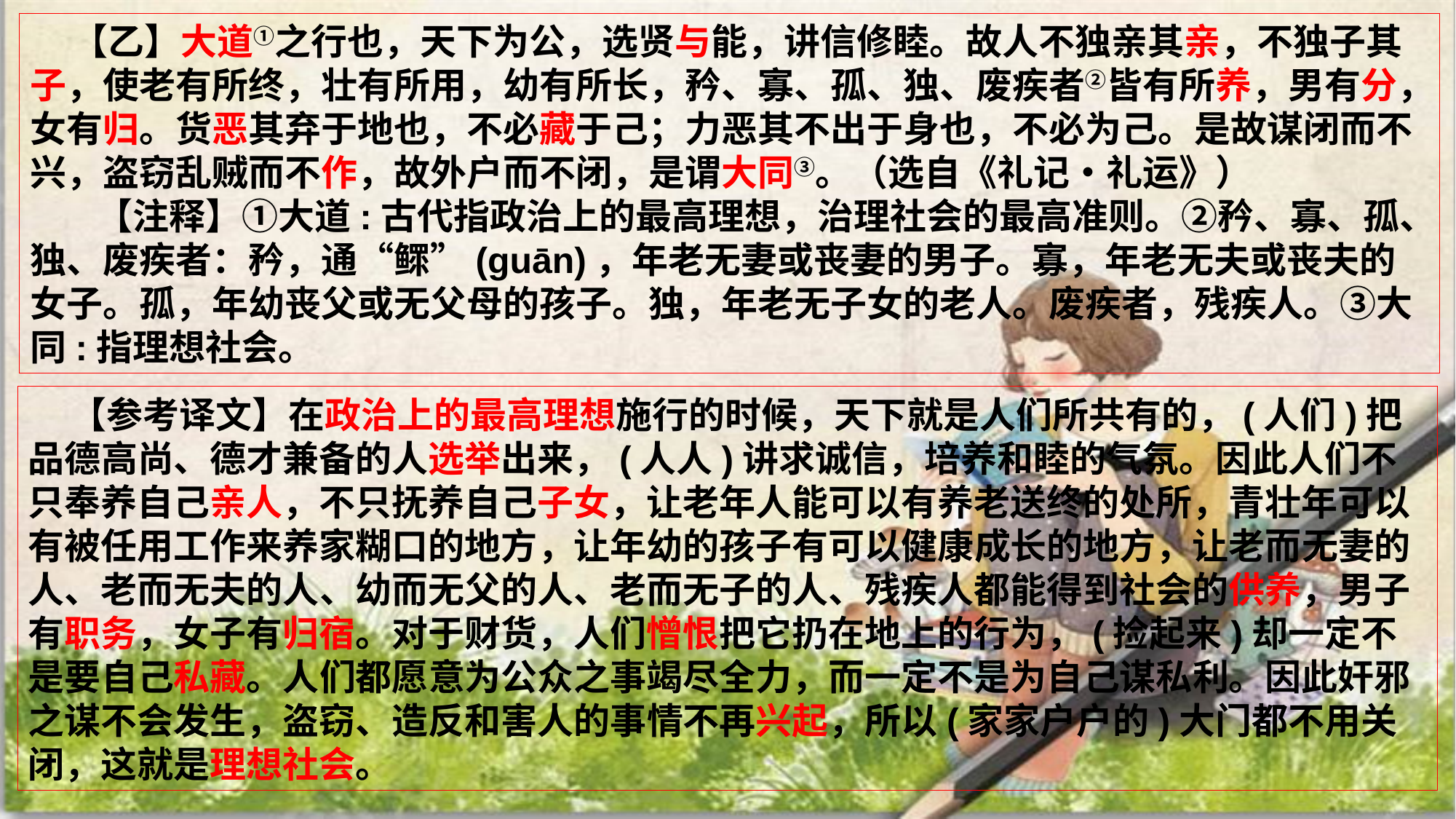

【乙】大道①之行也，天下为公，选贤与能，讲信修睦。故人不独亲其亲，不独子其子，使老有所终，壮有所用，幼有所长，矜、寡、孤、独、废疾者②皆有所养，男有分，女有归。货恶其弃于地也，不必藏于己；力恶其不出于身也，不必为己。是故谋闭而不兴，盗窃乱贼而不作，故外户而不闭，是谓大同③。（选自《礼记•礼运》）
       【注释】①大道:古代指政治上的最高理想，治理社会的最高准则。②矜、寡、孤、独、废疾者：矜，通“鳏”(guān)，年老无妻或丧妻的男子。寡，年老无夫或丧夫的女子。孤，年幼丧父或无父母的孩子。独，年老无子女的老人。废疾者，残疾人。③大同:指理想社会。
    【参考译文】在政治上的最高理想施行的时候，天下就是人们所共有的，(人们)把品德高尚、德才兼备的人选举出来，(人人)讲求诚信，培养和睦的气氛。因此人们不只奉养自己亲人，不只抚养自己子女，让老年人能可以有养老送终的处所，青壮年可以有被任用工作来养家糊口的地方，让年幼的孩子有可以健康成长的地方，让老而无妻的人、老而无夫的人、幼而无父的人、老而无子的人、残疾人都能得到社会的供养，男子有职务，女子有归宿。对于财货，人们憎恨把它扔在地上的行为，(捡起来)却一定不是要自己私藏。人们都愿意为公众之事竭尽全力，而一定不是为自己谋私利。因此奸邪之谋不会发生，盗窃、造反和害人的事情不再兴起，所以(家家户户的)大门都不用关闭，这就是理想社会。